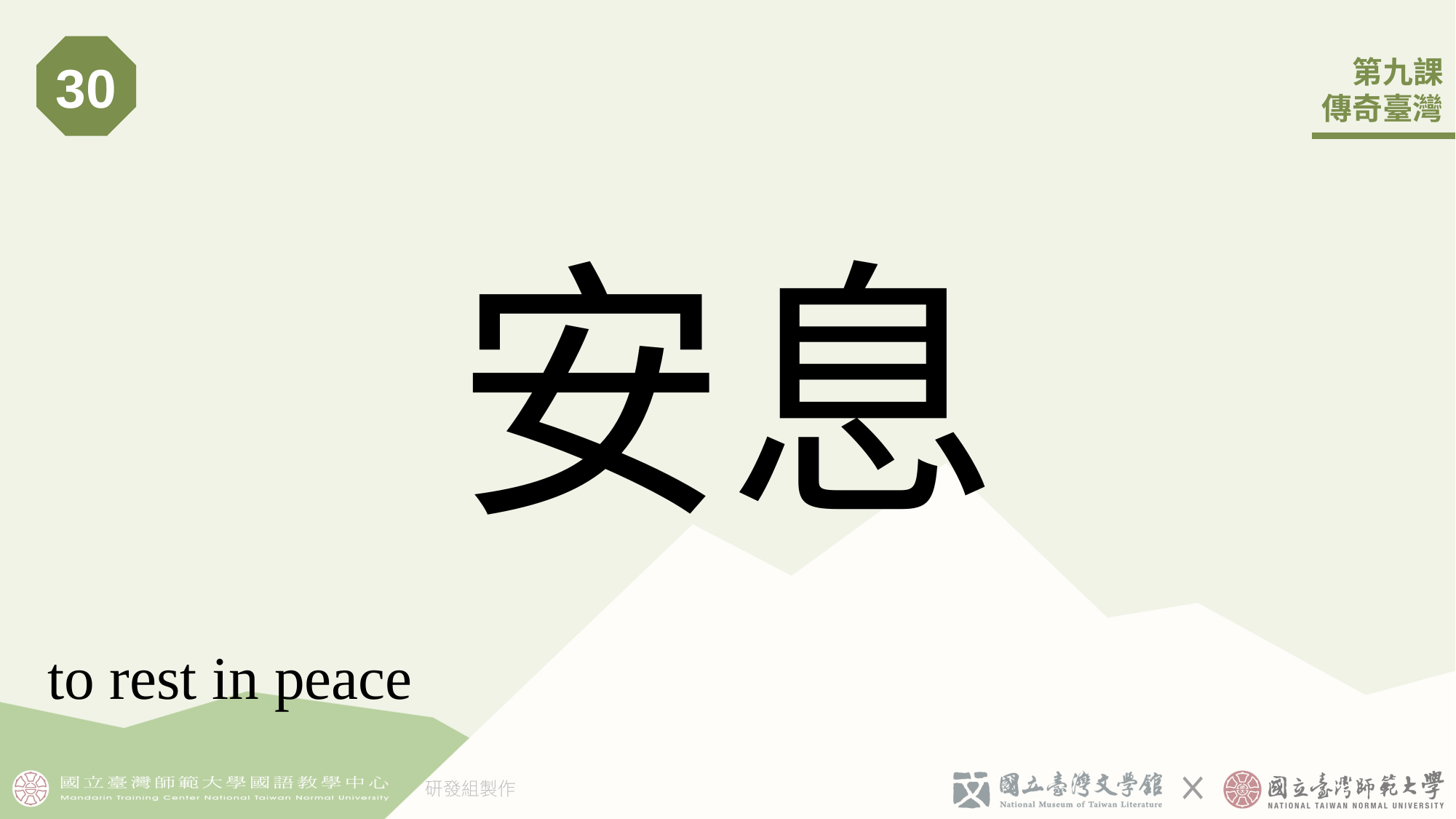

30
# 安息
to rest in peace